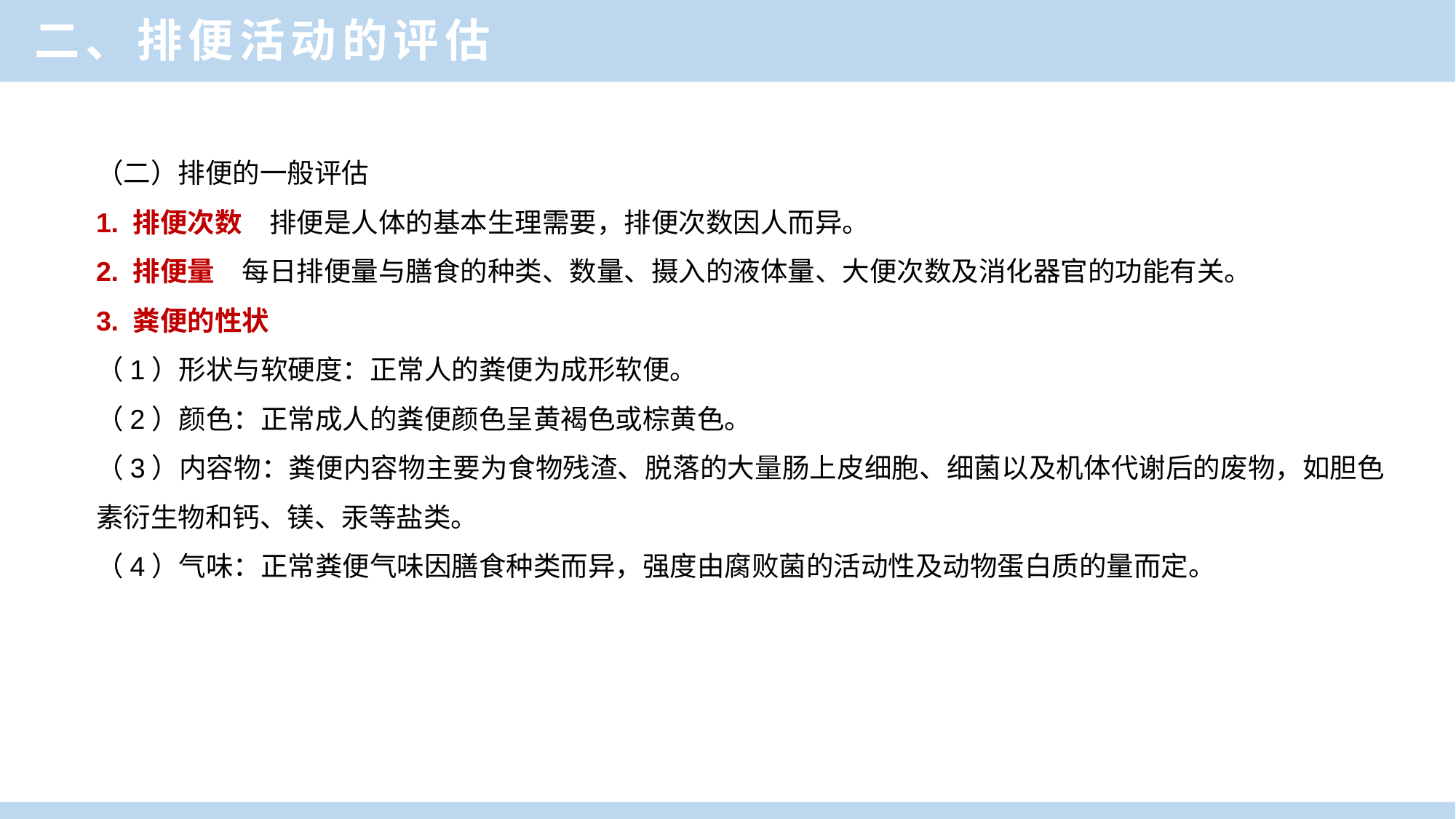

二、排便活动的评估

（二）排便的一般评估
1. 排便次数　排便是人体的基本生理需要，排便次数因人而异。
2. 排便量　每日排便量与膳食的种类、数量、摄入的液体量、大便次数及消化器官的功能有关。
3. 粪便的性状
（1）形状与软硬度：正常人的粪便为成形软便。
（2）颜色：正常成人的粪便颜色呈黄褐色或棕黄色。
（3）内容物：粪便内容物主要为食物残渣、脱落的大量肠上皮细胞、细菌以及机体代谢后的废物，如胆色素衍生物和钙、镁、汞等盐类。
（4）气味：正常粪便气味因膳食种类而异，强度由腐败菌的活动性及动物蛋白质的量而定。